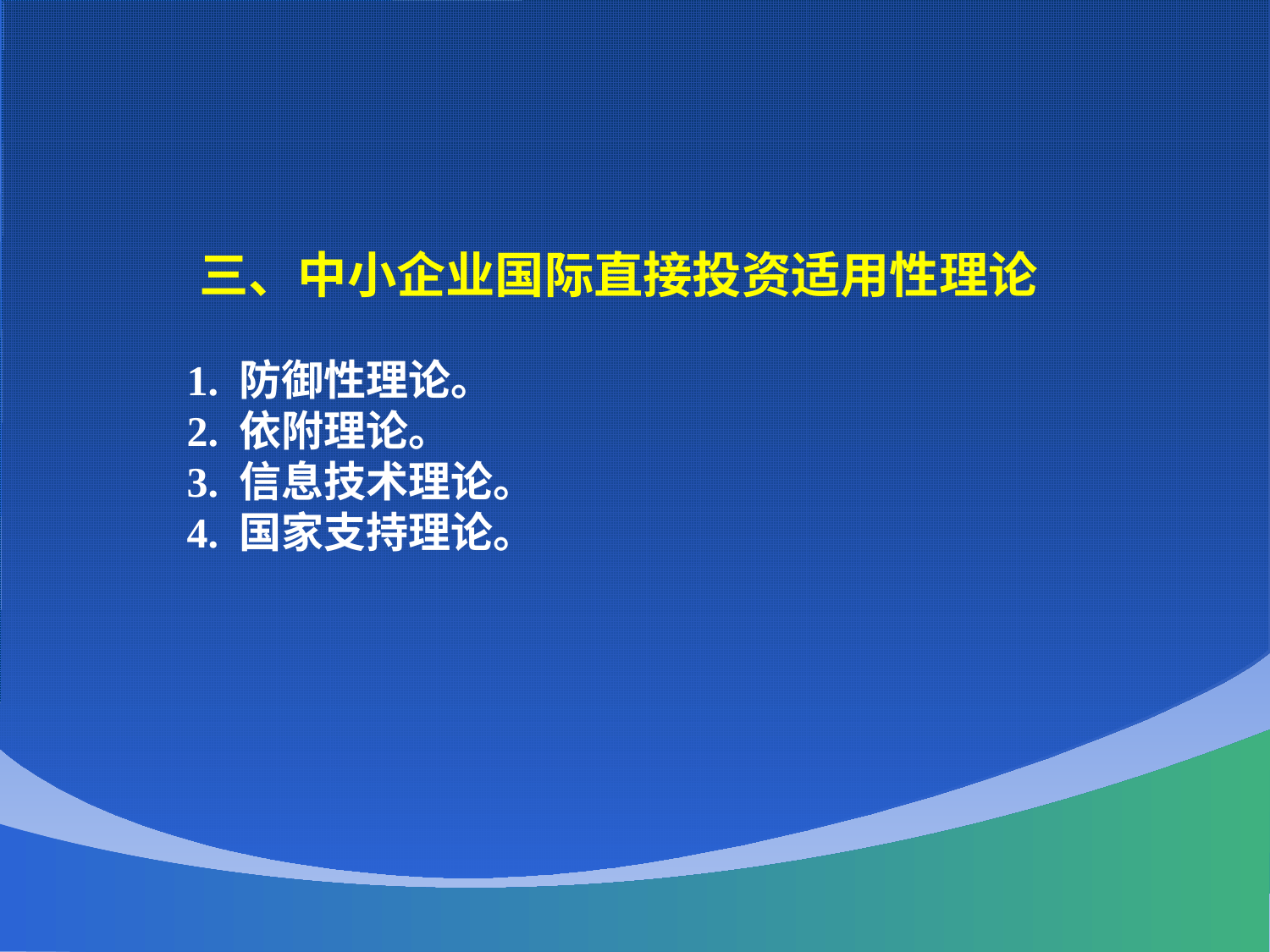

三、中小企业国际直接投资适用性理论

 1. 防御性理论。
 2. 依附理论。
 3. 信息技术理论。
 4. 国家支持理论。